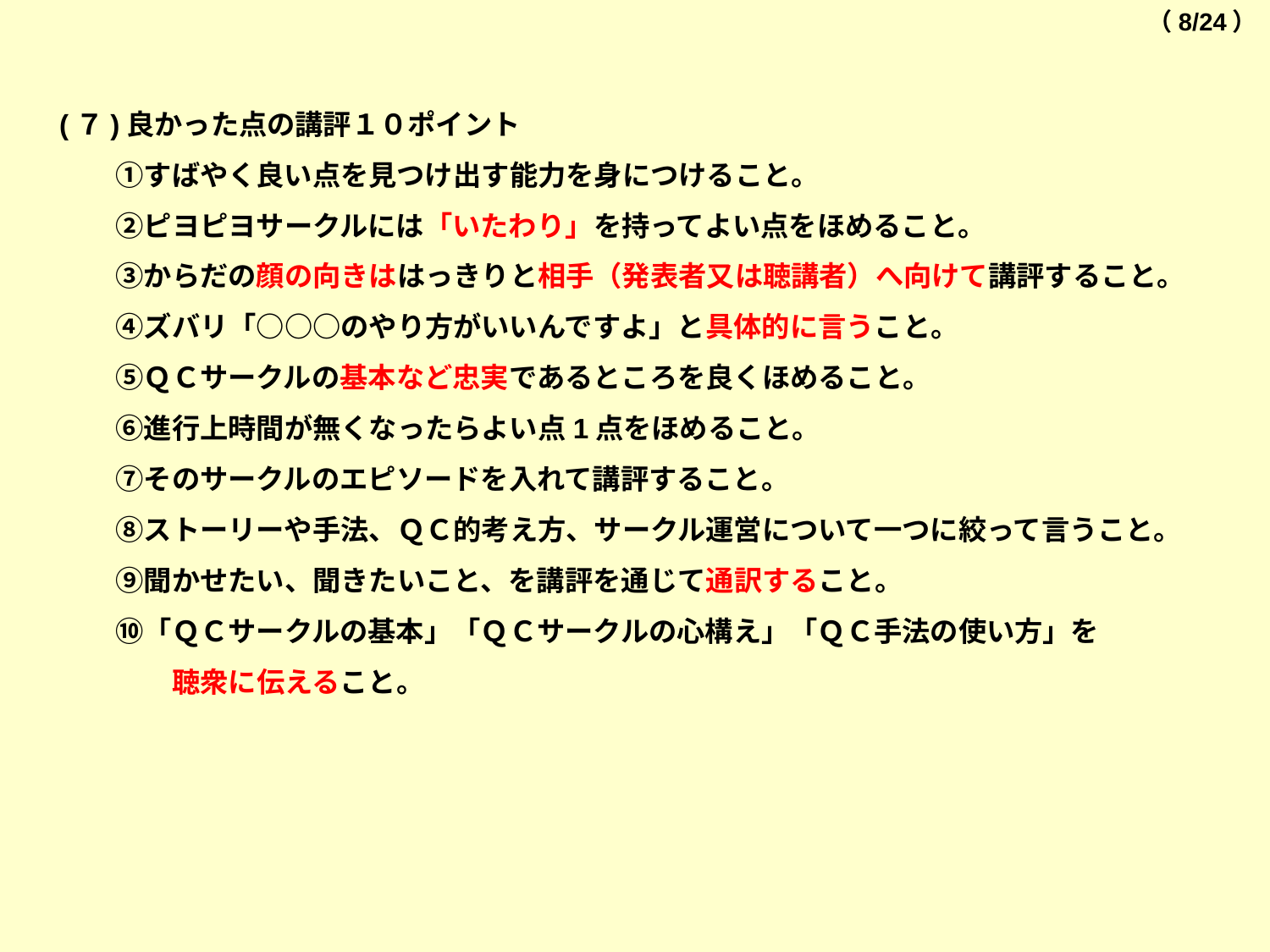

（8/24）
(７)良かった点の講評１０ポイント
　　①すばやく良い点を見つけ出す能力を身につけること。
　　②ピヨピヨサークルには「いたわり」を持ってよい点をほめること。
　　③からだの顔の向きははっきりと相手（発表者又は聴講者）へ向けて講評すること。
　　④ズバリ「○○○のやり方がいいんですよ」と具体的に言うこと。
　　⑤ＱＣサークルの基本など忠実であるところを良くほめること。
　　⑥進行上時間が無くなったらよい点1点をほめること。
　　⑦そのサークルのエピソードを入れて講評すること。
　　⑧ストーリーや手法、ＱＣ的考え方、サークル運営について一つに絞って言うこと。
　　⑨聞かせたい、聞きたいこと、を講評を通じて通訳すること。
　　⑩「ＱＣサークルの基本」「ＱＣサークルの心構え」「ＱＣ手法の使い方」を
　　　　聴衆に伝えること。